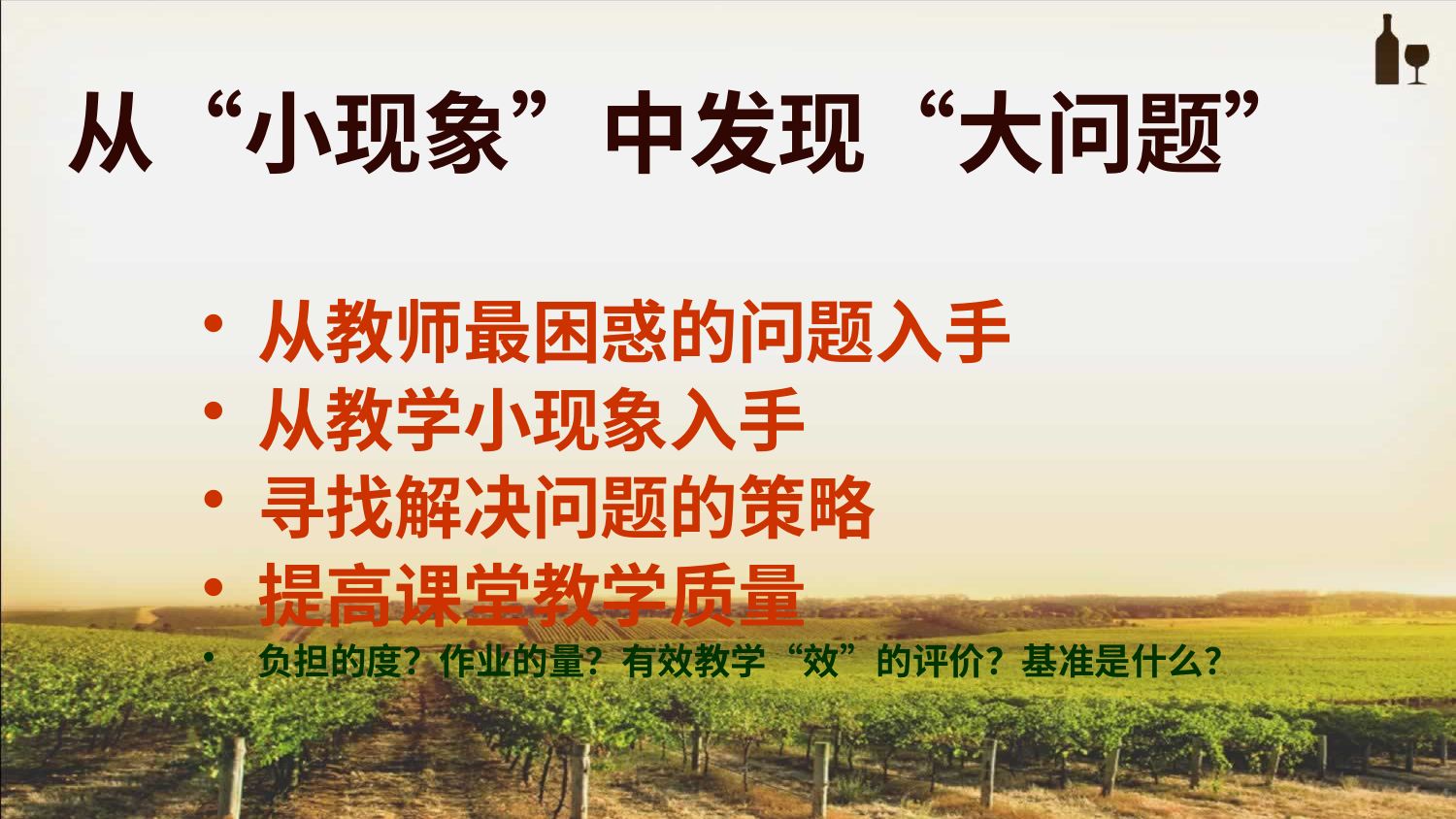

从“小现象”中发现“大问题”
从教师最困惑的问题入手
从教学小现象入手
寻找解决问题的策略
提高课堂教学质量
负担的度？作业的量？有效教学“效”的评价？基准是什么？